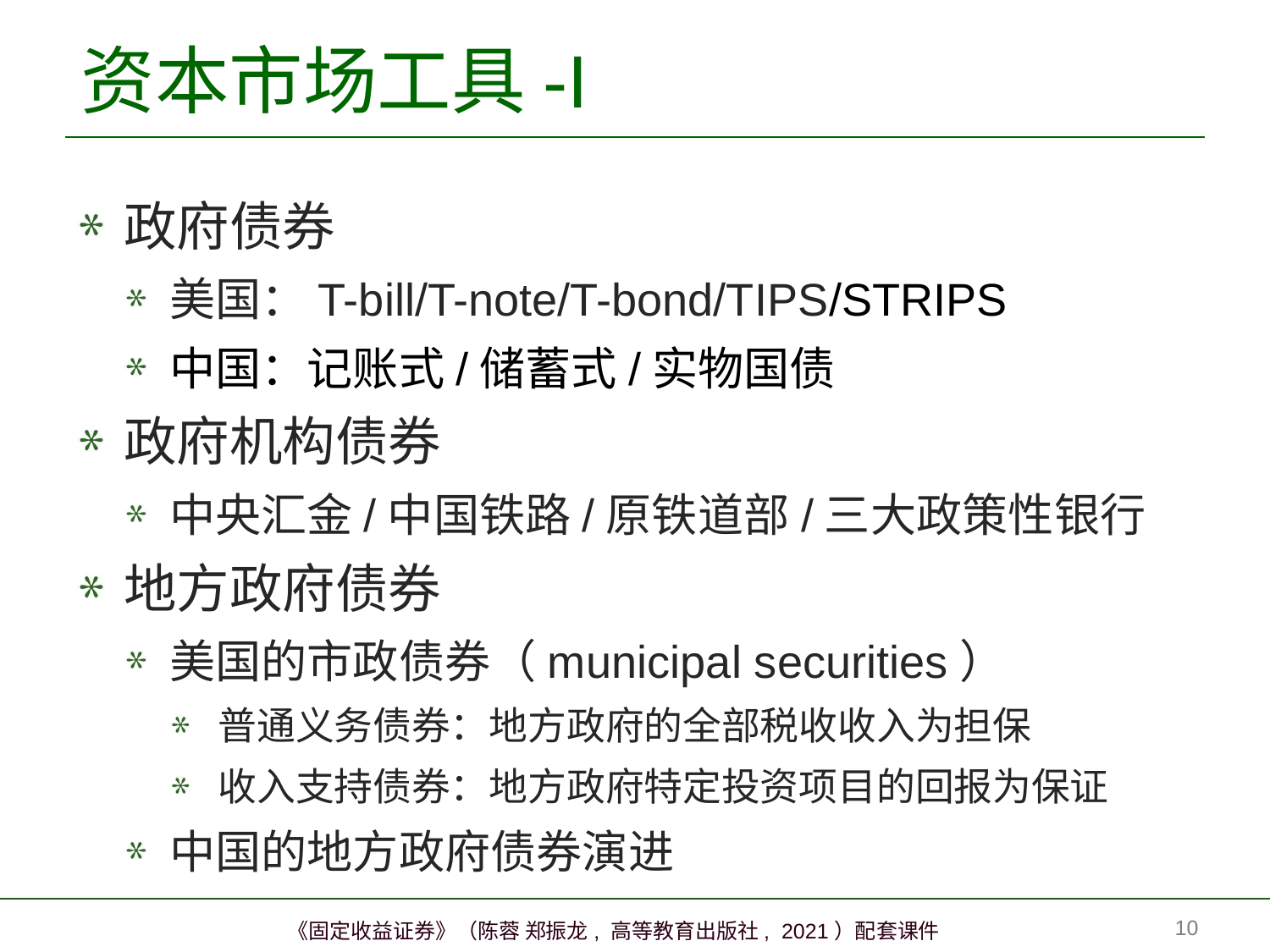

# 资本市场工具-I
政府债券
美国：T-bill/T-note/T-bond/TIPS/STRIPS
中国：记账式/储蓄式/实物国债
政府机构债券
中央汇金/中国铁路/原铁道部/三大政策性银行
地方政府债券
美国的市政债券（municipal securities）
普通义务债券：地方政府的全部税收收入为担保
收入支持债券：地方政府特定投资项目的回报为保证
中国的地方政府债券演进

10